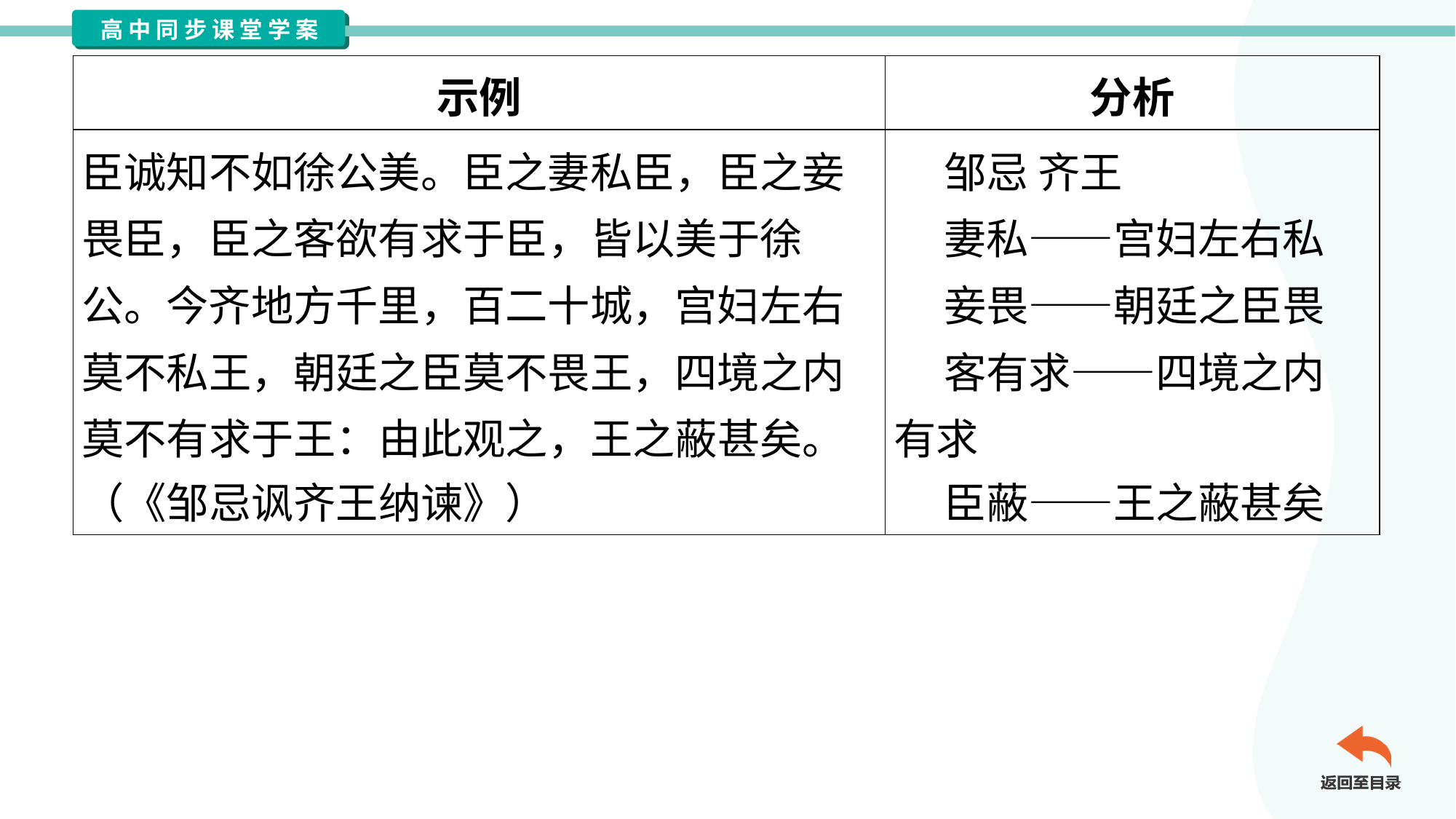

| 示例 | 分析 |
| --- | --- |
| 臣诚知不如徐公美。臣之妻私臣，臣之妾 畏臣，臣之客欲有求于臣，皆以美于徐 公。今齐地方千里，百二十城，宫妇左右 莫不私王，朝廷之臣莫不畏王，四境之内 莫不有求于王：由此观之，王之蔽甚矣。 （《邹忌讽齐王纳谏》） | 邹忌 齐王 妻私——宫妇左右私 妾畏——朝廷之臣畏 客有求——四境之内 有求 臣蔽——王之蔽甚矣 |